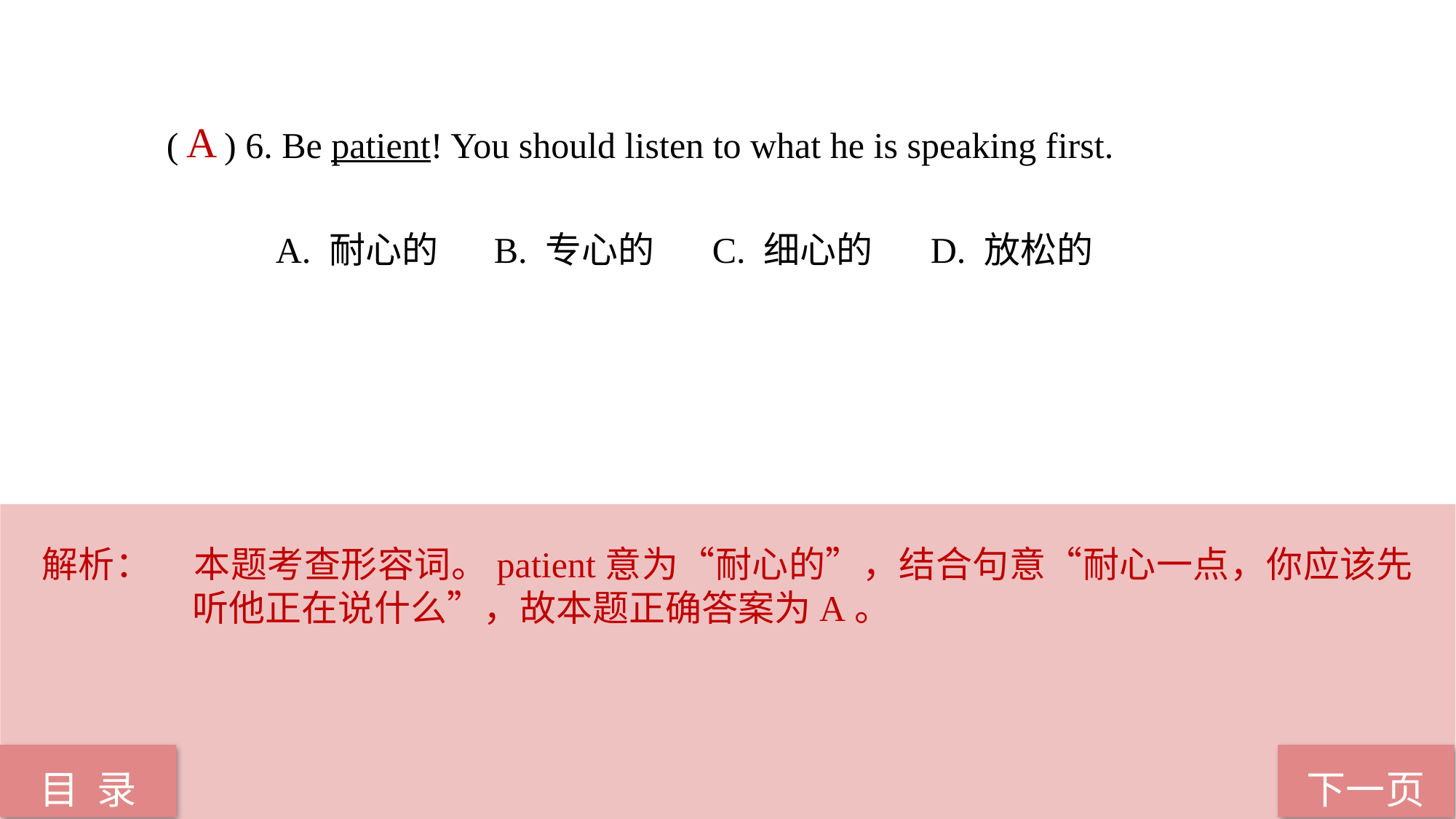

(     ) 6. Be patient! You should listen to what he is speaking first.

	A. 耐心的 	B. 专心的 	C. 细心的 	D. 放松的
A
解析：	本题考查形容词。patient意为“耐心的”，结合句意“耐心一点，你应该先听他正在说什么”，故本题正确答案为A。